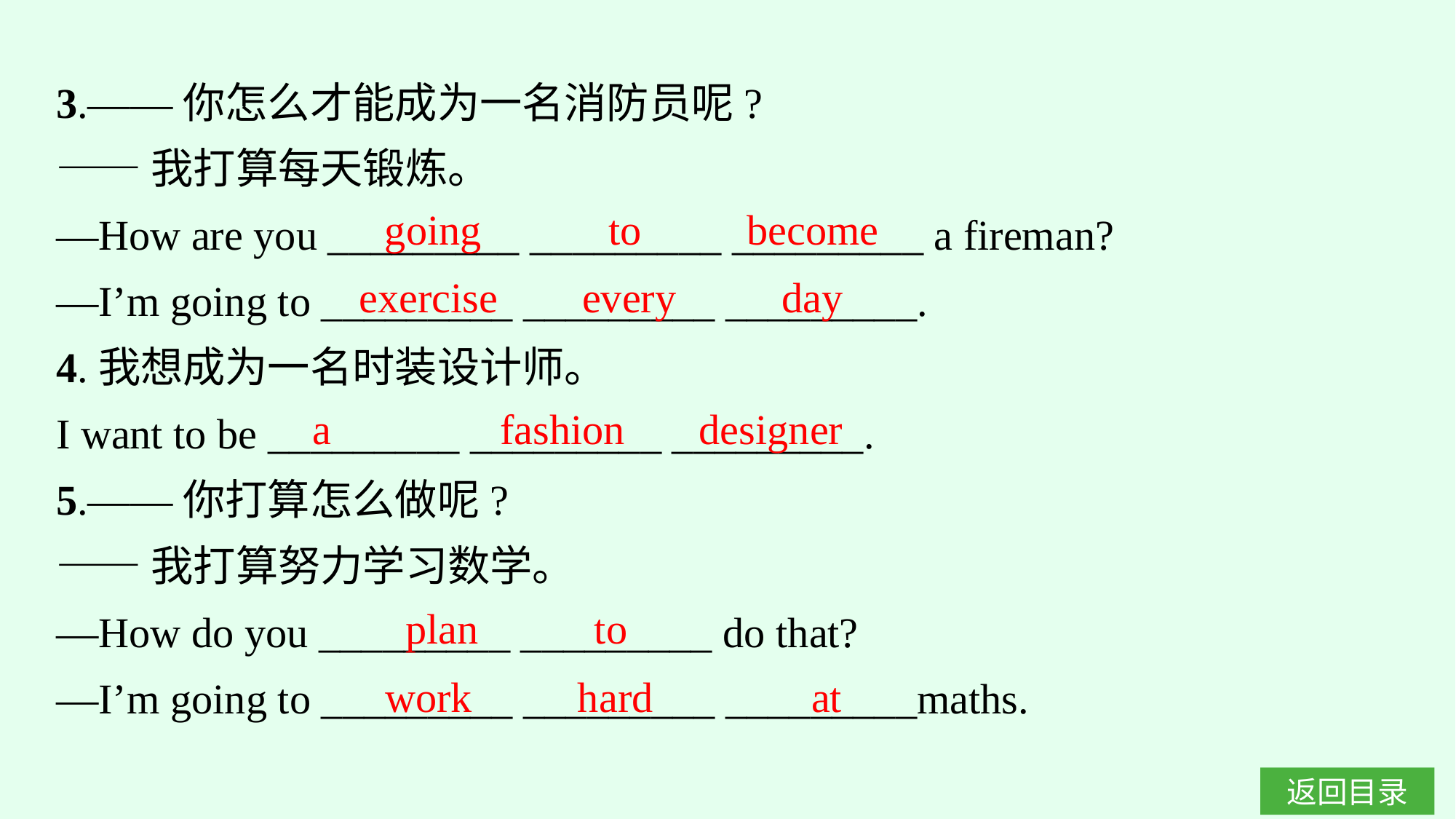

3.——你怎么才能成为一名消防员呢?
——我打算每天锻炼。
—How are you _________ _________ _________ a fireman?
—I’m going to _________ _________ _________.
4.我想成为一名时装设计师。
I want to be _________ _________ _________.
5.——你打算怎么做呢?
——我打算努力学习数学。
—How do you _________ _________ do that?
—I’m going to _________ _________ _________maths.
going            to          become
exercise        every          day
a                fashion       designer
plan           to
work          hard               at